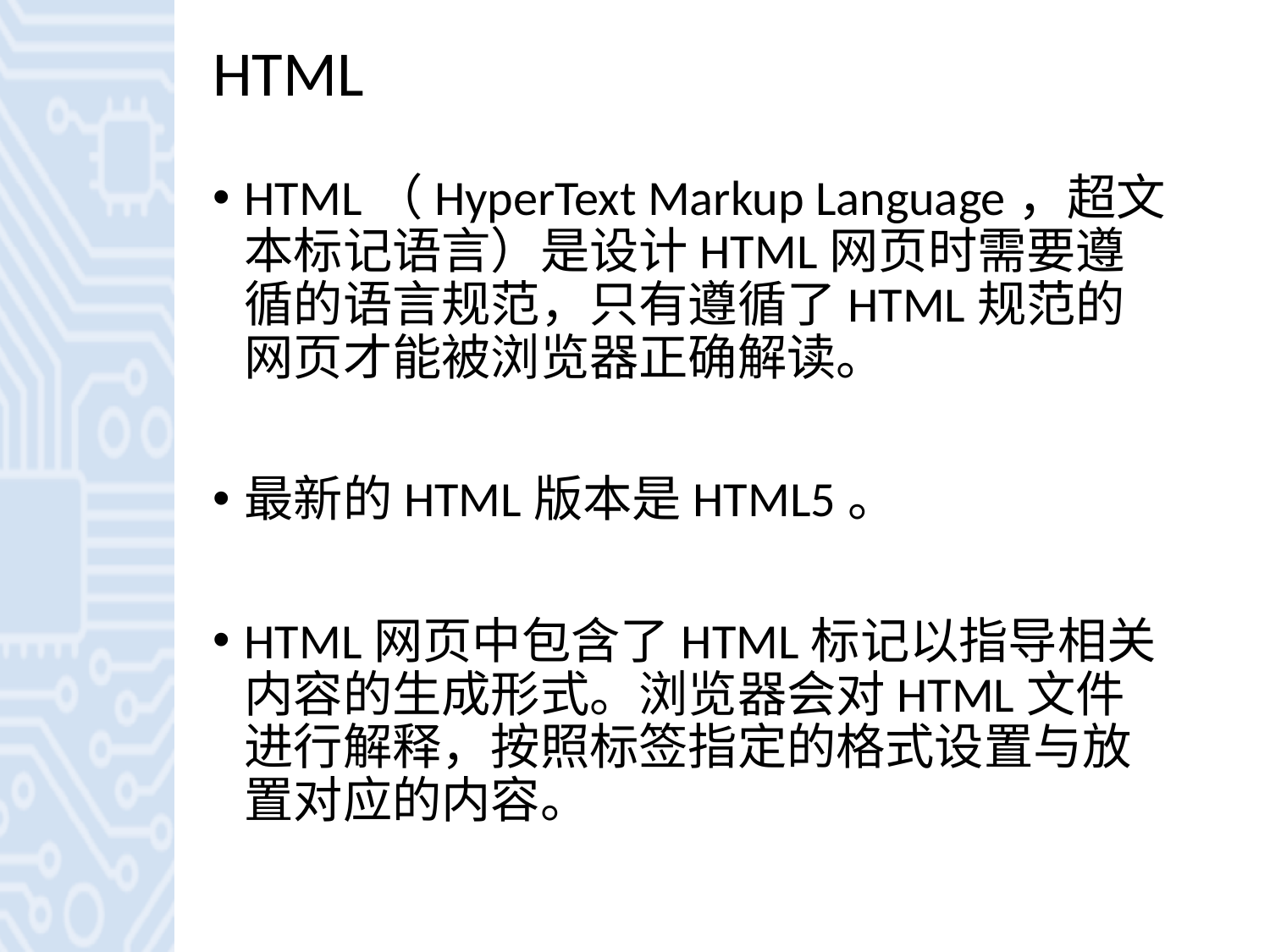

# HTML
HTML（HyperText Markup Language，超文本标记语言）是设计HTML网页时需要遵循的语言规范，只有遵循了HTML规范的网页才能被浏览器正确解读。

最新的HTML版本是HTML5。

HTML网页中包含了HTML标记以指导相关内容的生成形式。浏览器会对HTML文件进行解释，按照标签指定的格式设置与放置对应的内容。